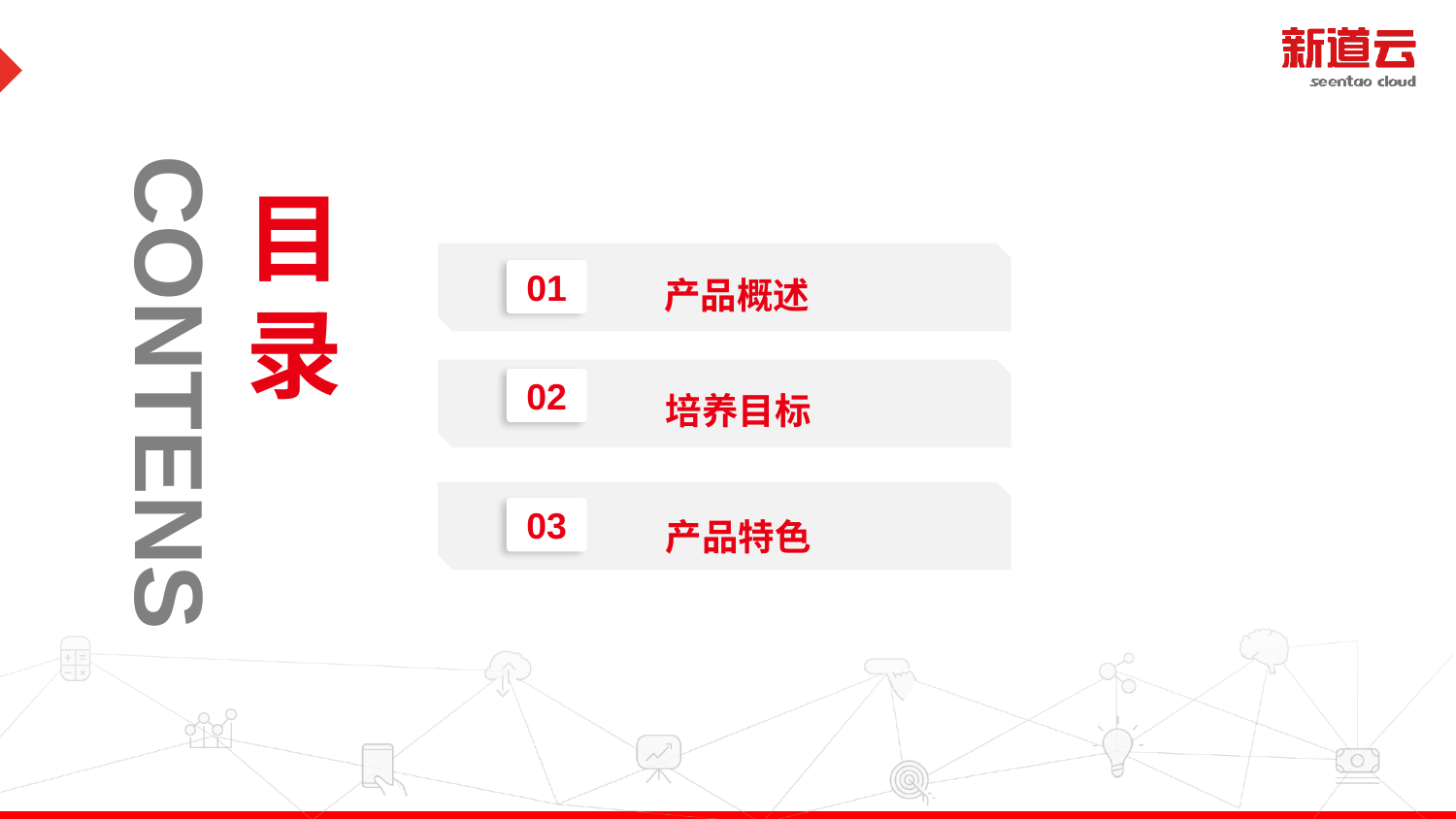

目
录

产品概述
01
CONTENS

培养目标
02

产品特色
03